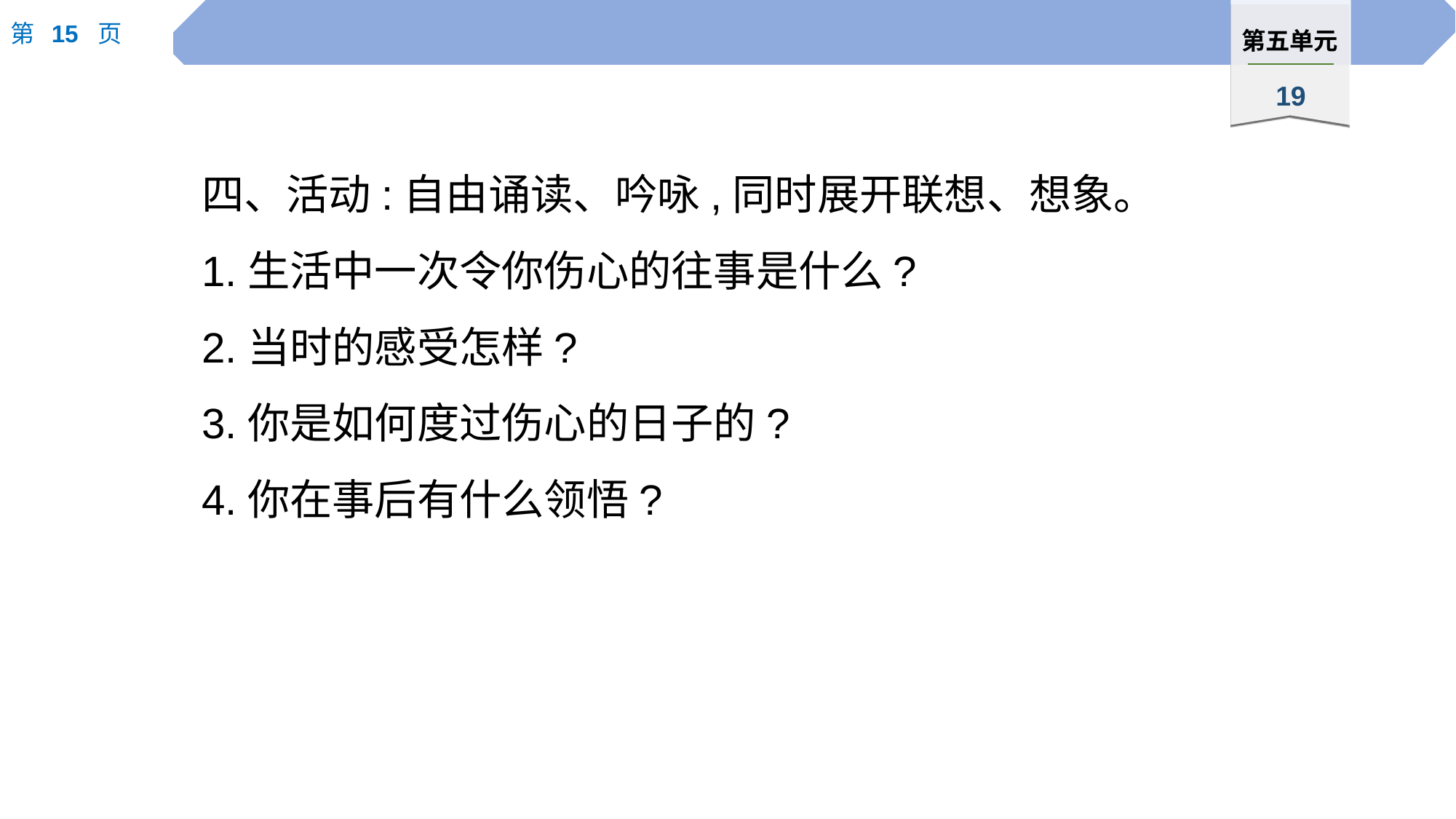

四、活动:自由诵读、吟咏,同时展开联想、想象。
1.生活中一次令你伤心的往事是什么?
2.当时的感受怎样?
3.你是如何度过伤心的日子的?
4.你在事后有什么领悟?